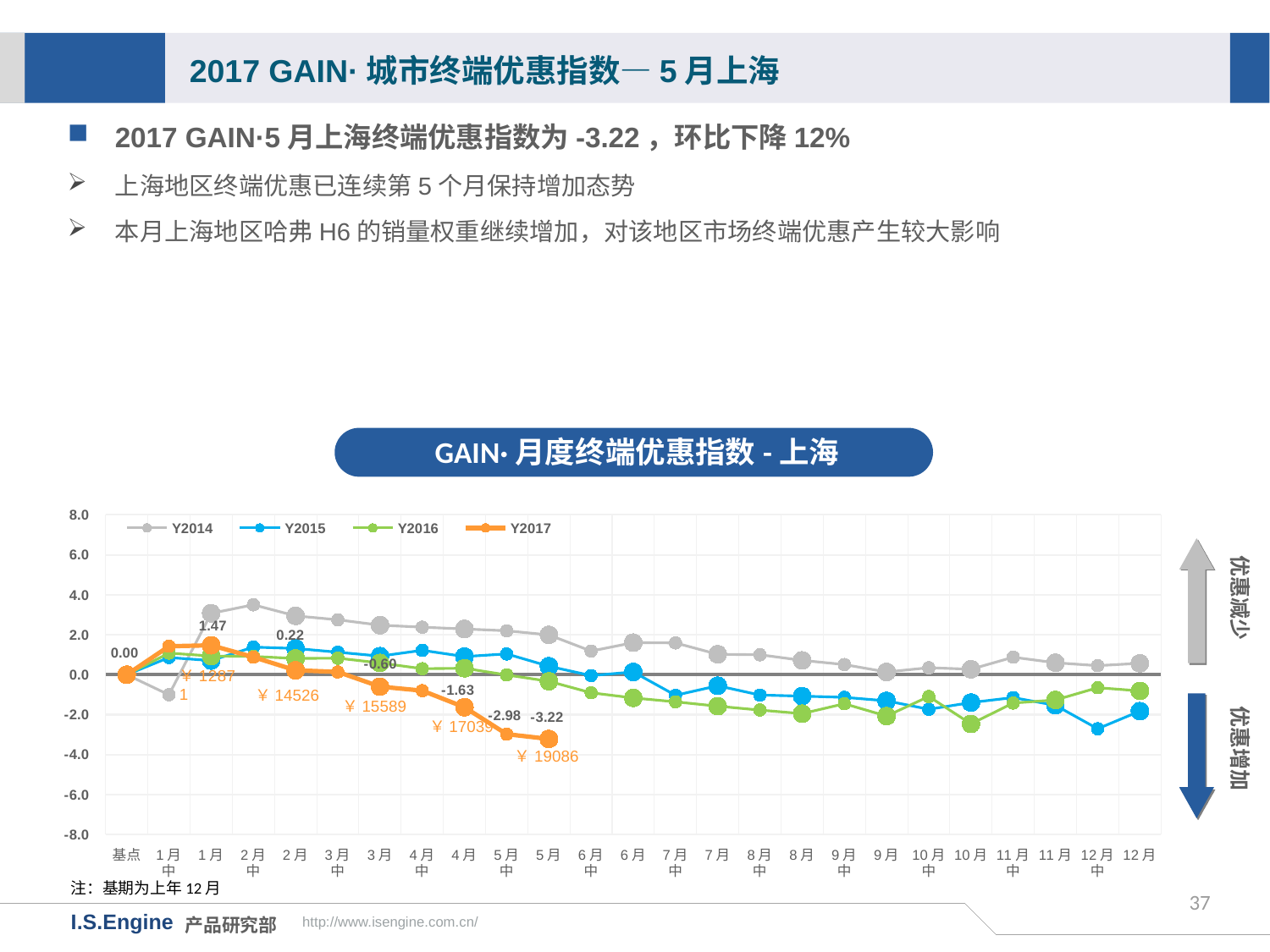

2017 GAIN·城市终端优惠指数—5月上海
2017 GAIN·5月上海终端优惠指数为-3.22，环比下降12%
上海地区终端优惠已连续第5个月保持增加态势
本月上海地区哈弗H6的销量权重继续增加，对该地区市场终端优惠产生较大影响

GAIN·月度终端优惠指数-上海

[unsupported chart]

优惠减少

优惠增加
￥14526
￥15589

￥17039
￥19086
注：基期为上年12月
37